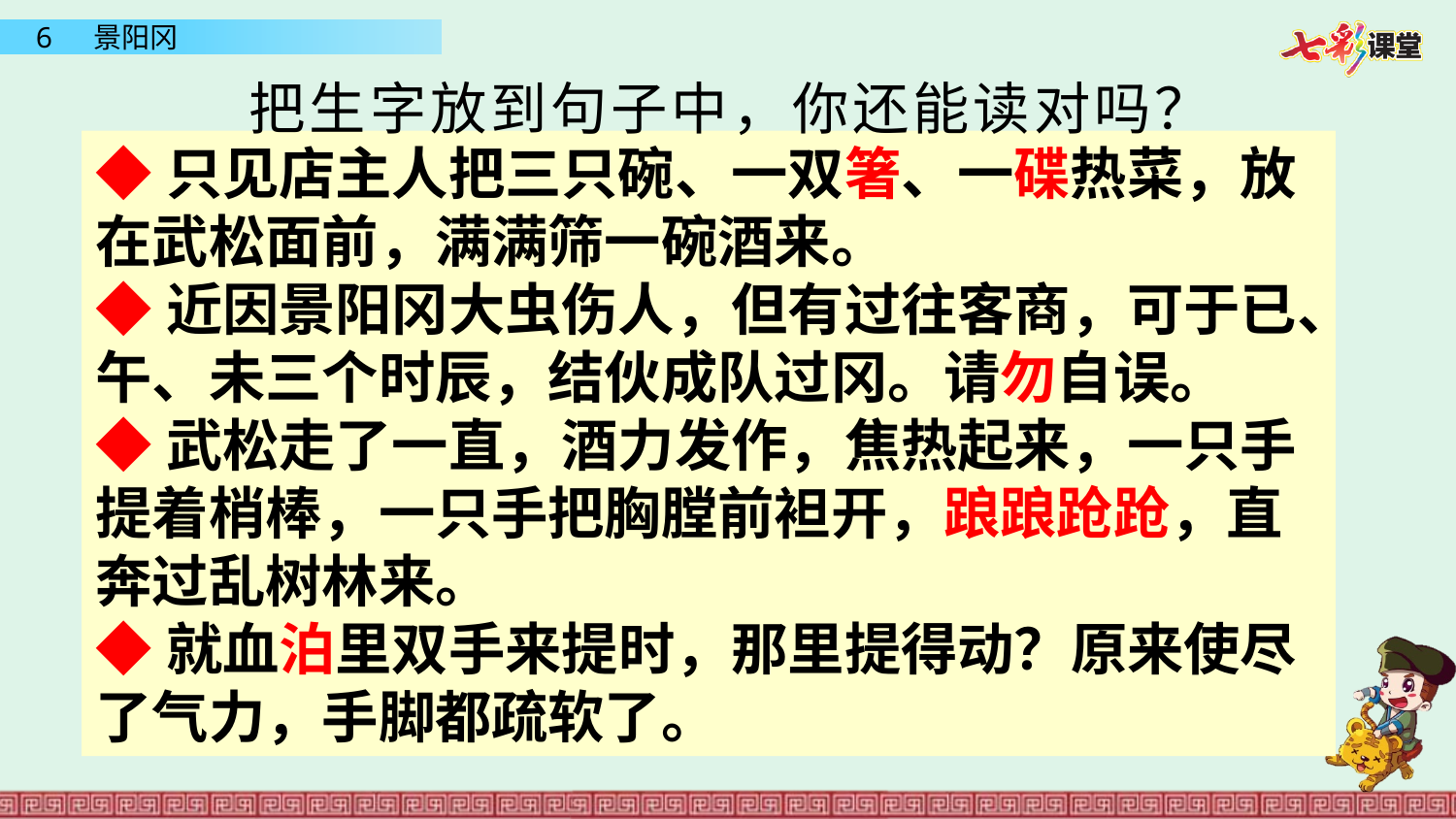

把生字放到句子中，你还能读对吗？
◆只见店主人把三只碗、一双箸、一碟热菜，放在武松面前，满满筛一碗酒来。
◆近因景阳冈大虫伤人，但有过往客商，可于已、午、未三个时辰，结伙成队过冈。请勿自误。
◆武松走了一直，酒力发作，焦热起来，一只手提着梢棒，一只手把胸膛前袒开，踉踉跄跄，直奔过乱树林来。
◆就血泊里双手来提时，那里提得动？原来使尽了气力，手脚都疏软了。